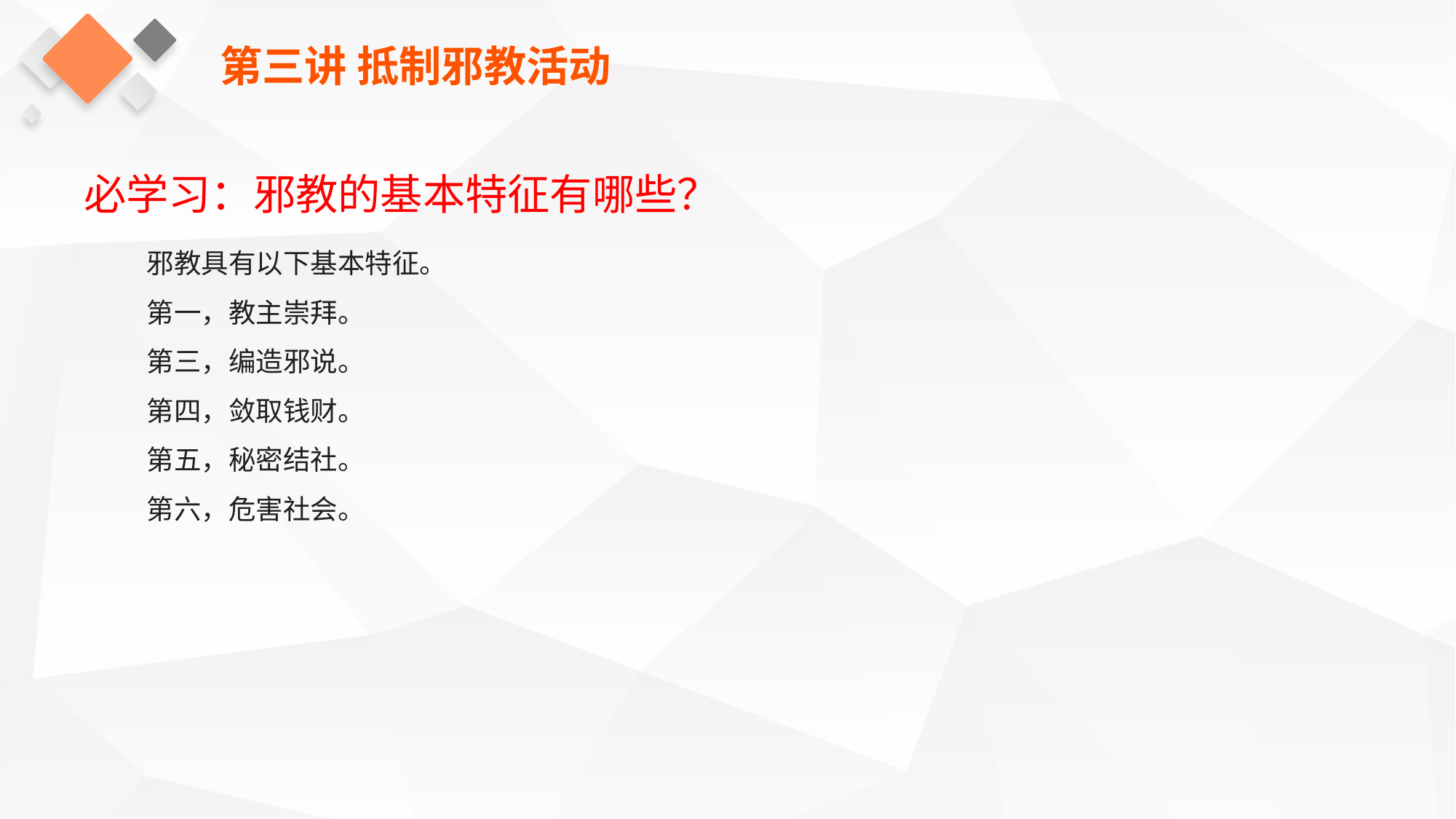

第三讲 抵制邪教活动
必学习：邪教的基本特征有哪些？
邪教具有以下基本特征。
第一，教主崇拜。
第三，编造邪说。
第四，敛取钱财。
第五，秘密结社。
第六，危害社会。